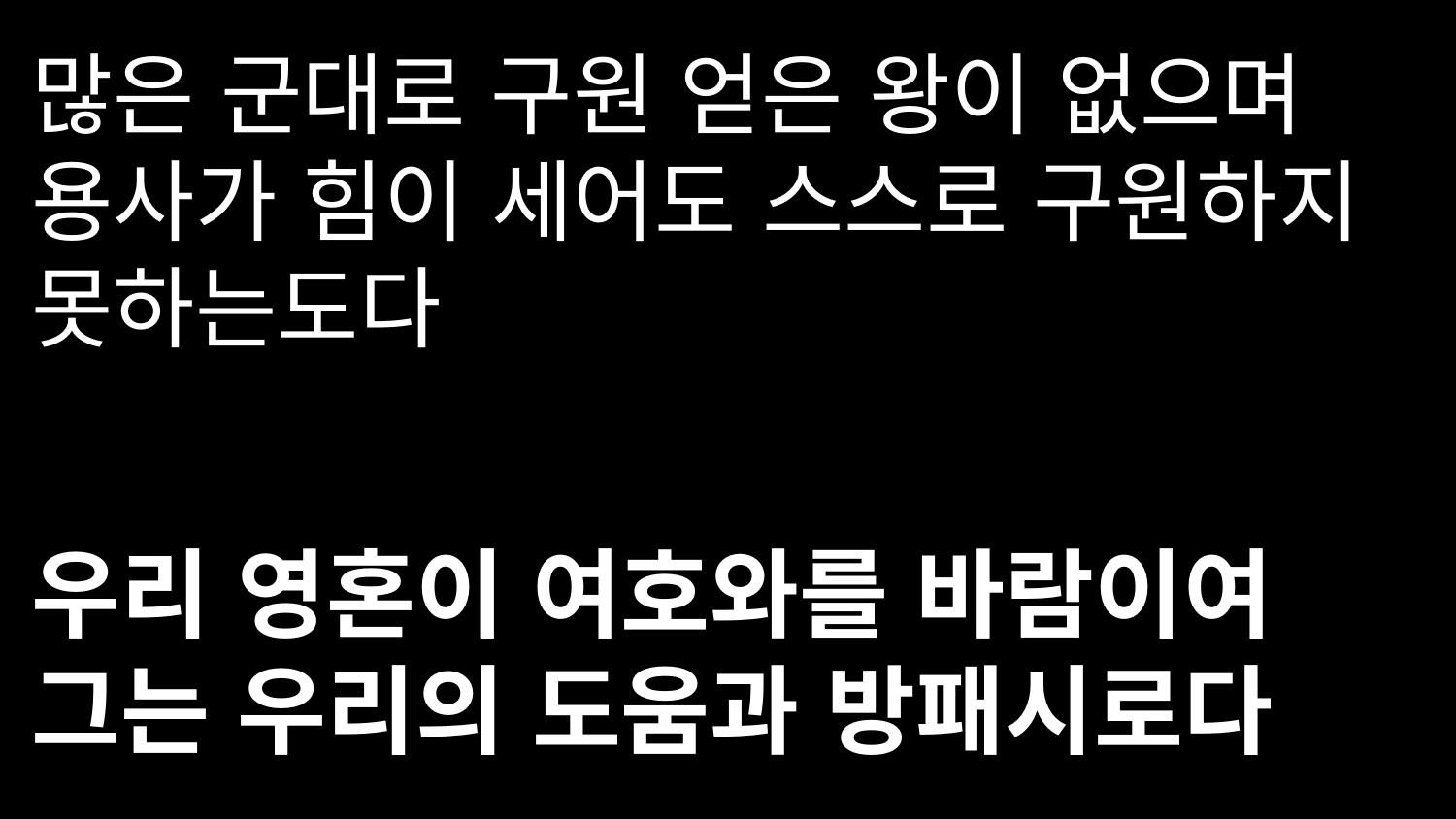

많은 군대로 구원 얻은 왕이 없으며 용사가 힘이 세어도 스스로 구원하지 못하는도다
우리 영혼이 여호와를 바람이여 그는 우리의 도움과 방패시로다